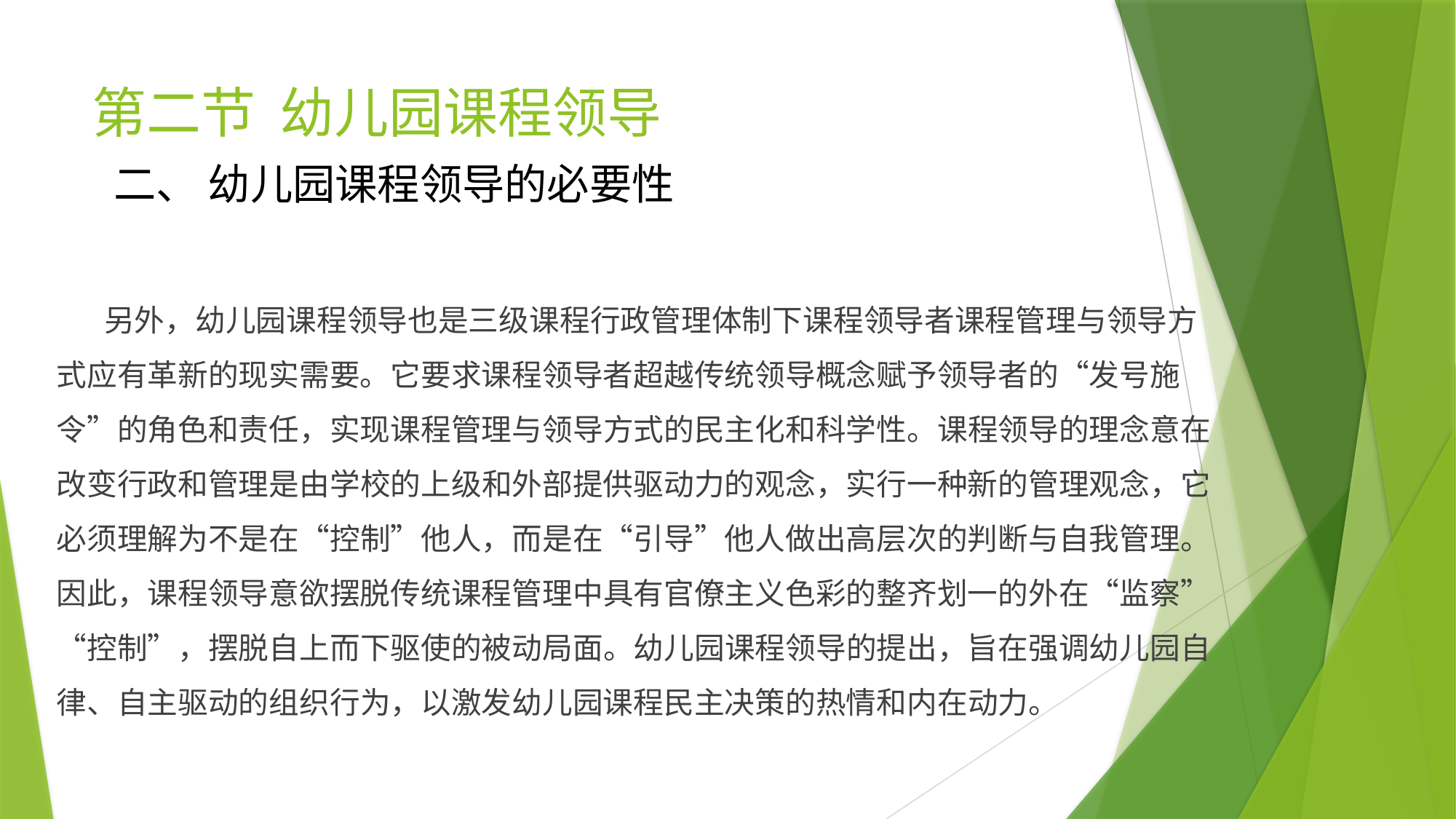

# 第二节  幼儿园课程领导
二、 幼儿园课程领导的必要性
      另外，幼儿园课程领导也是三级课程行政管理体制下课程领导者课程管理与领导方式应有革新的现实需要。它要求课程领导者超越传统领导概念赋予领导者的“发号施令”的角色和责任，实现课程管理与领导方式的民主化和科学性。课程领导的理念意在改变行政和管理是由学校的上级和外部提供驱动力的观念，实行一种新的管理观念，它必须理解为不是在“控制”他人，而是在“引导”他人做出高层次的判断与自我管理。因此，课程领导意欲摆脱传统课程管理中具有官僚主义色彩的整齐划一的外在“监察”“控制”，摆脱自上而下驱使的被动局面。幼儿园课程领导的提出，旨在强调幼儿园自律、自主驱动的组织行为，以激发幼儿园课程民主决策的热情和内在动力。